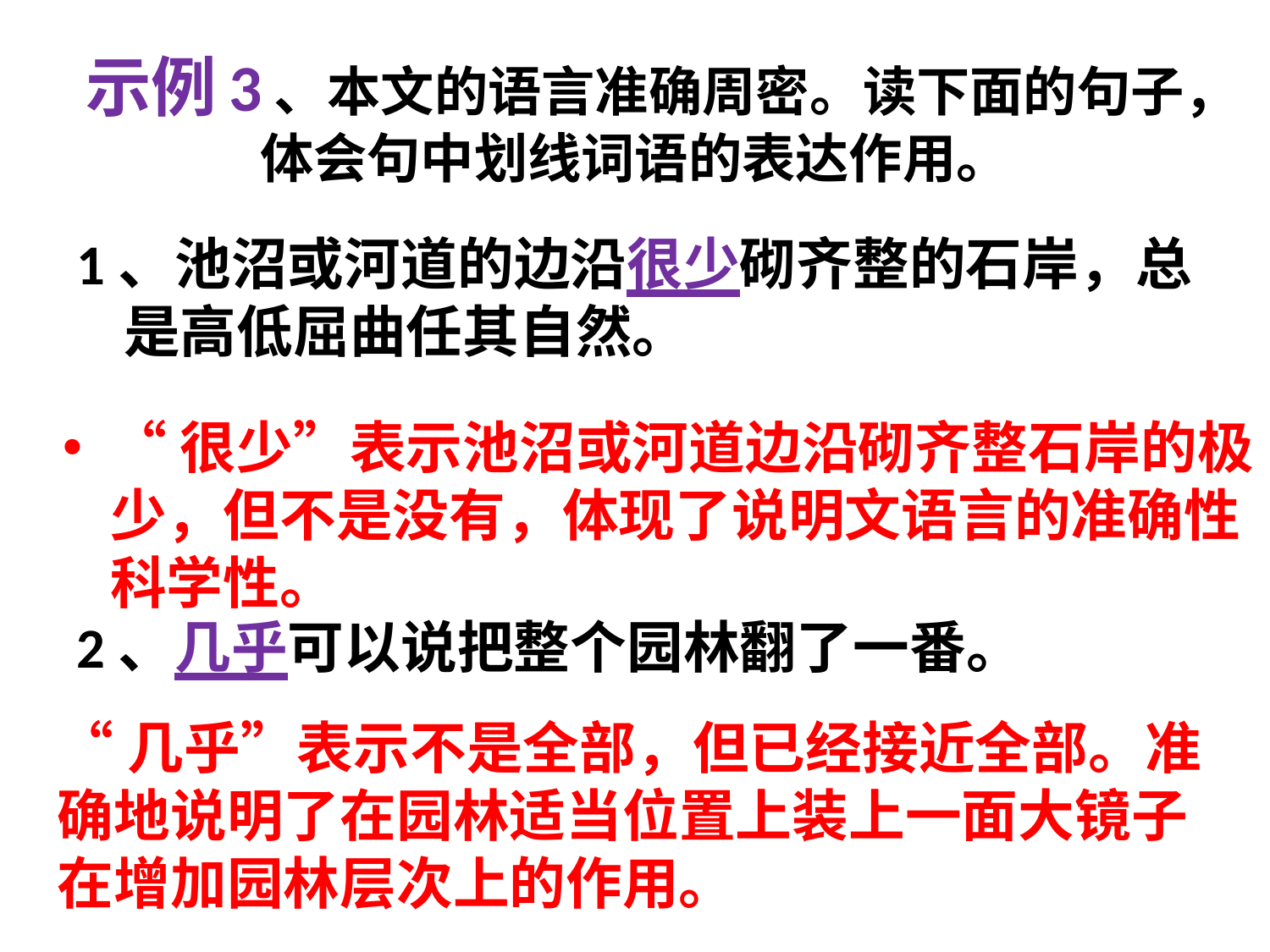

# 示例3、本文的语言准确周密。读下面的句子，体会句中划线词语的表达作用。
1、池沼或河道的边沿很少砌齐整的石岸，总是高低屈曲任其自然。

2、几乎可以说把整个园林翻了一番。

“很少”表示池沼或河道边沿砌齐整石岸的极少，但不是没有，体现了说明文语言的准确性科学性。
“几乎”表示不是全部，但已经接近全部。准确地说明了在园林适当位置上装上一面大镜子在增加园林层次上的作用。